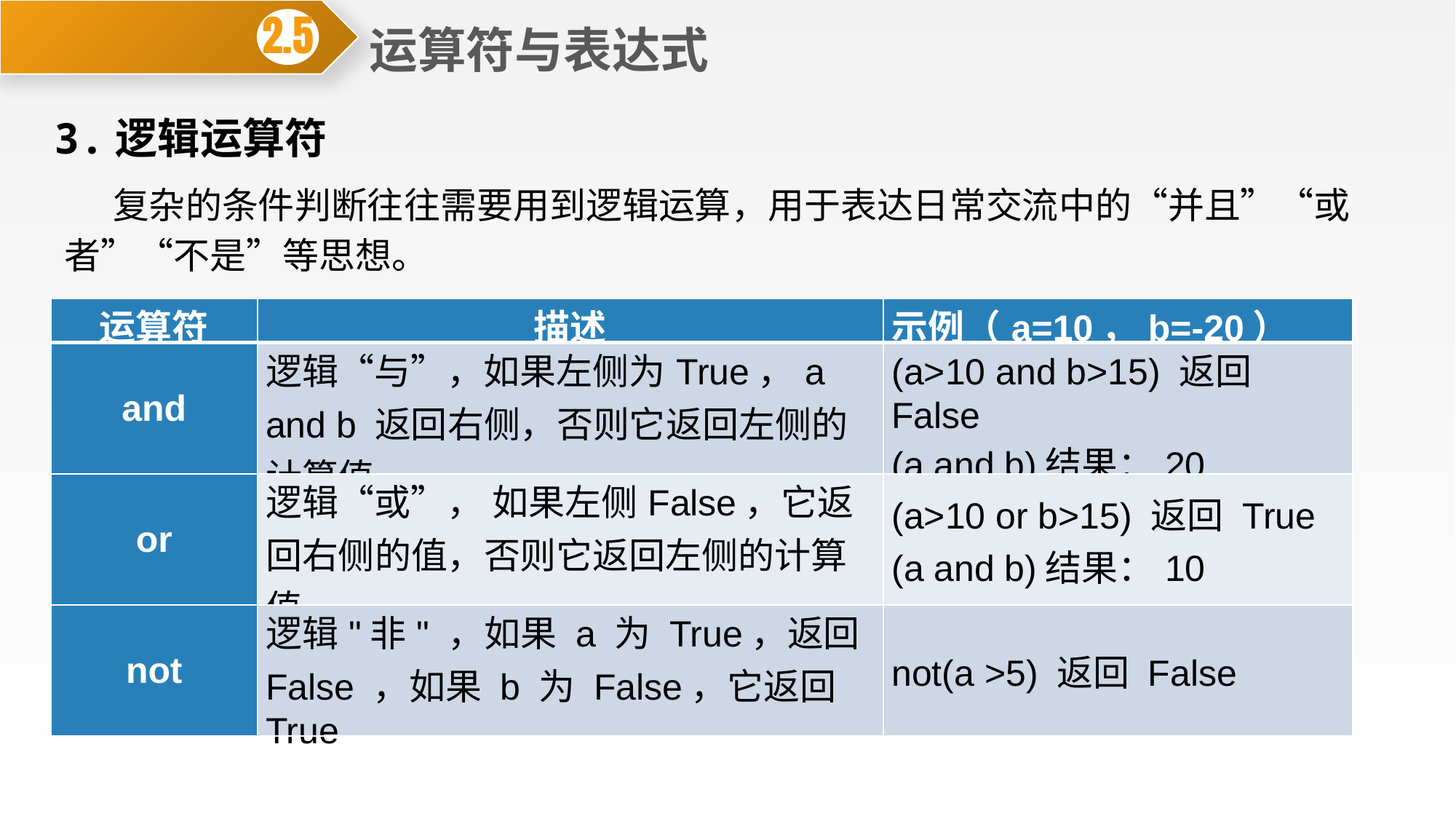

运算符与表达式
2.5
3.逻辑运算符
 复杂的条件判断往往需要用到逻辑运算，用于表达日常交流中的“并且”“或者”“不是”等思想。
| 运算符 | 描述 | 示例（a=10，b=-20） |
| --- | --- | --- |
| and | 逻辑“与”，如果左侧为True，a and b 返回右侧，否则它返回左侧的计算值 | (a>10 and b>15) 返回False (a and b)结果：20 |
| or | 逻辑“或”， 如果左侧False，它返回右侧的值，否则它返回左侧的计算值 | (a>10 or b>15) 返回 True (a and b)结果：10 |
| not | 逻辑"非" ，如果 a 为 True，返回 False ，如果 b 为 False，它返回 True | not(a >5) 返回 False |